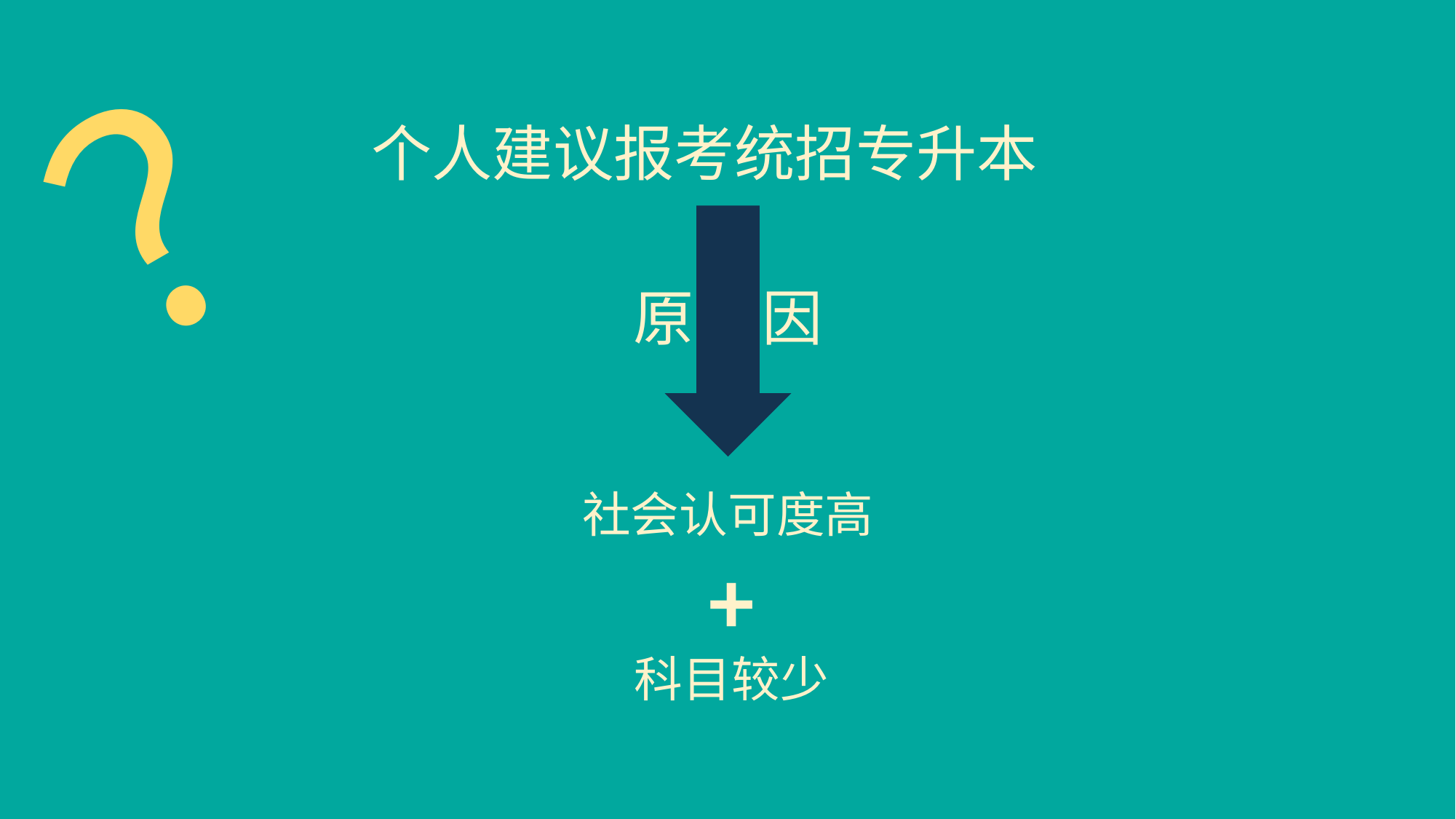

？
个人建议报考统招专升本

原     因
社会认可度高
+
科目较少